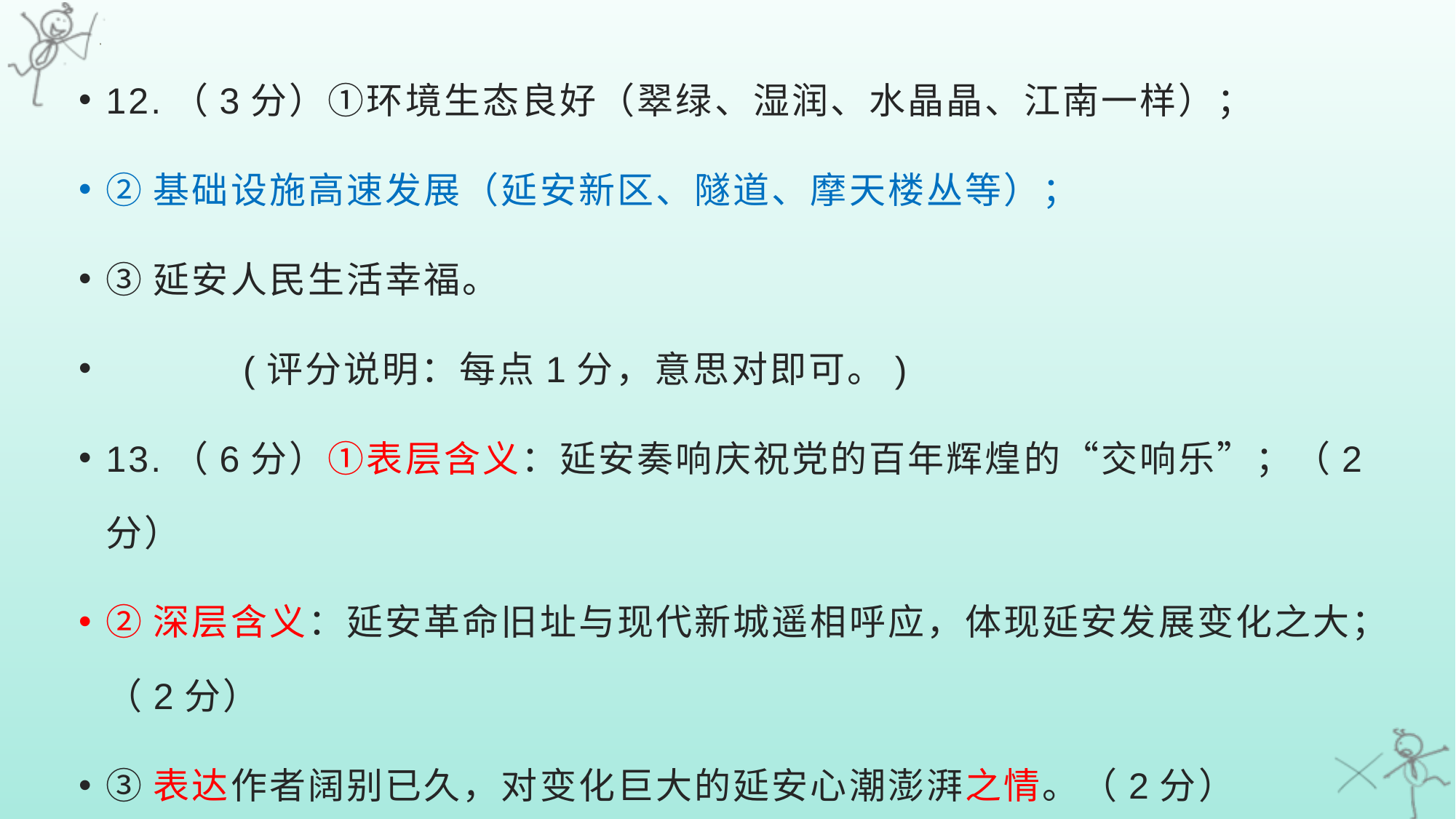

12.（3分）①环境生态良好（翠绿、湿润、水晶晶、江南一样）；
②基础设施高速发展（延安新区、隧道、摩天楼丛等）；
③延安人民生活幸福。
           (评分说明：每点1分，意思对即可。)
13.（6分）①表层含义：延安奏响庆祝党的百年辉煌的“交响乐”；（2分）
②深层含义：延安革命旧址与现代新城遥相呼应，体现延安发展变化之大；（2分）
③表达作者阔别已久，对变化巨大的延安心潮澎湃之情。（2分）